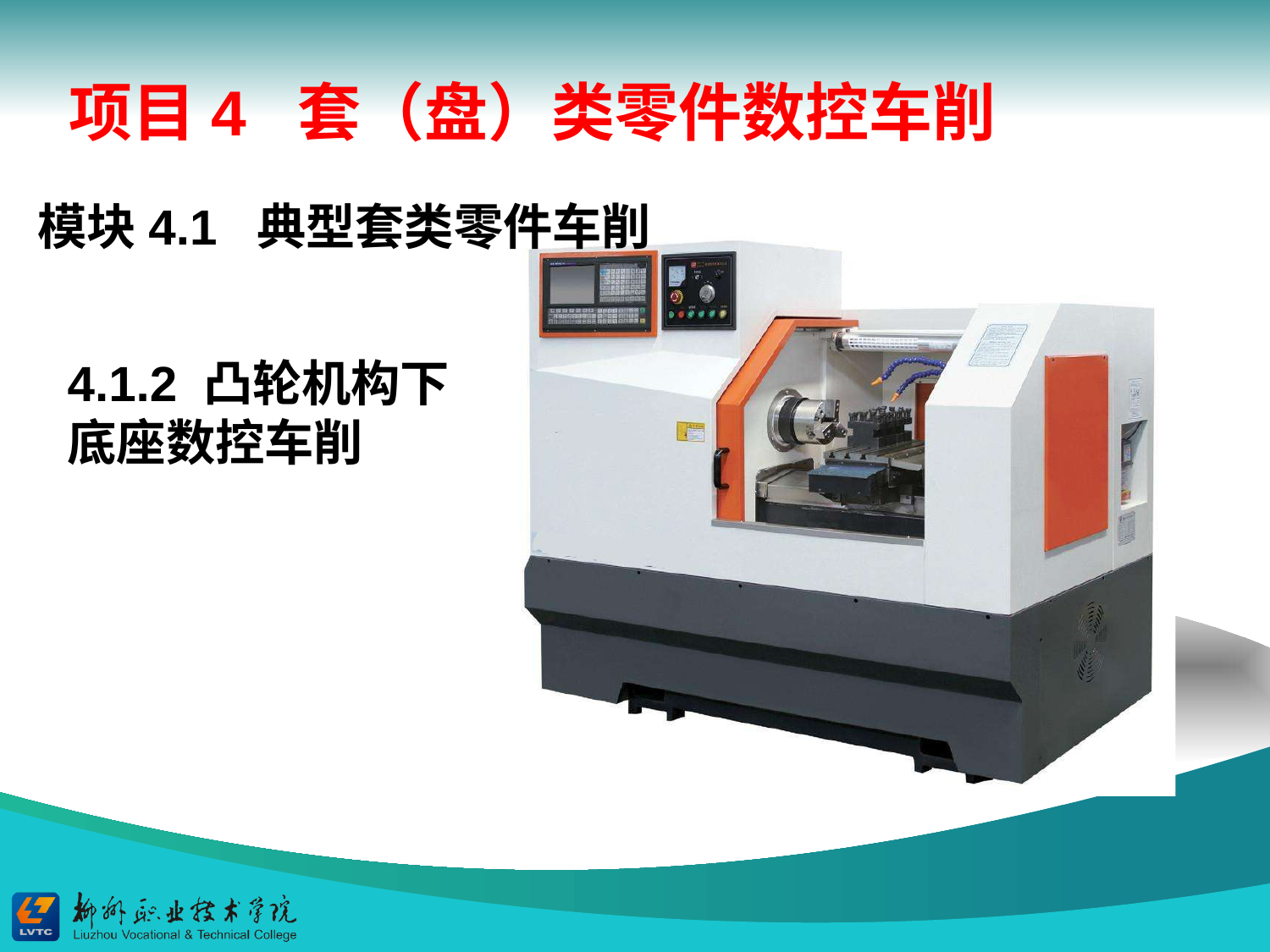

项目4  套（盘）类零件数控车削
模块4.1  典型套类零件车削
4.1.2 凸轮机构下底座数控车削